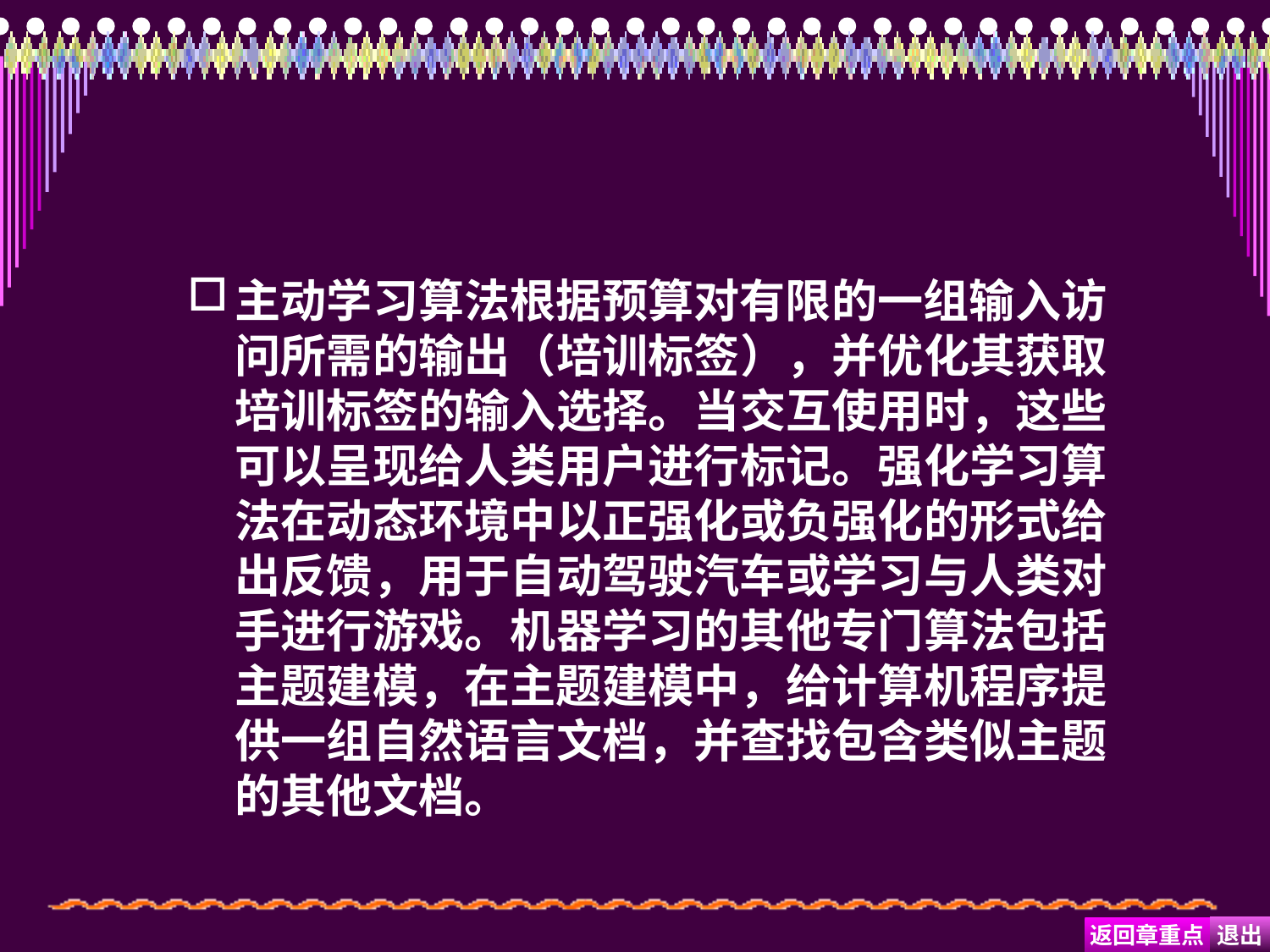

#
主动学习算法根据预算对有限的一组输入访问所需的输出（培训标签），并优化其获取培训标签的输入选择。当交互使用时，这些可以呈现给人类用户进行标记。强化学习算法在动态环境中以正强化或负强化的形式给出反馈，用于自动驾驶汽车或学习与人类对手进行游戏。机器学习的其他专门算法包括主题建模，在主题建模中，给计算机程序提供一组自然语言文档，并查找包含类似主题的其他文档。